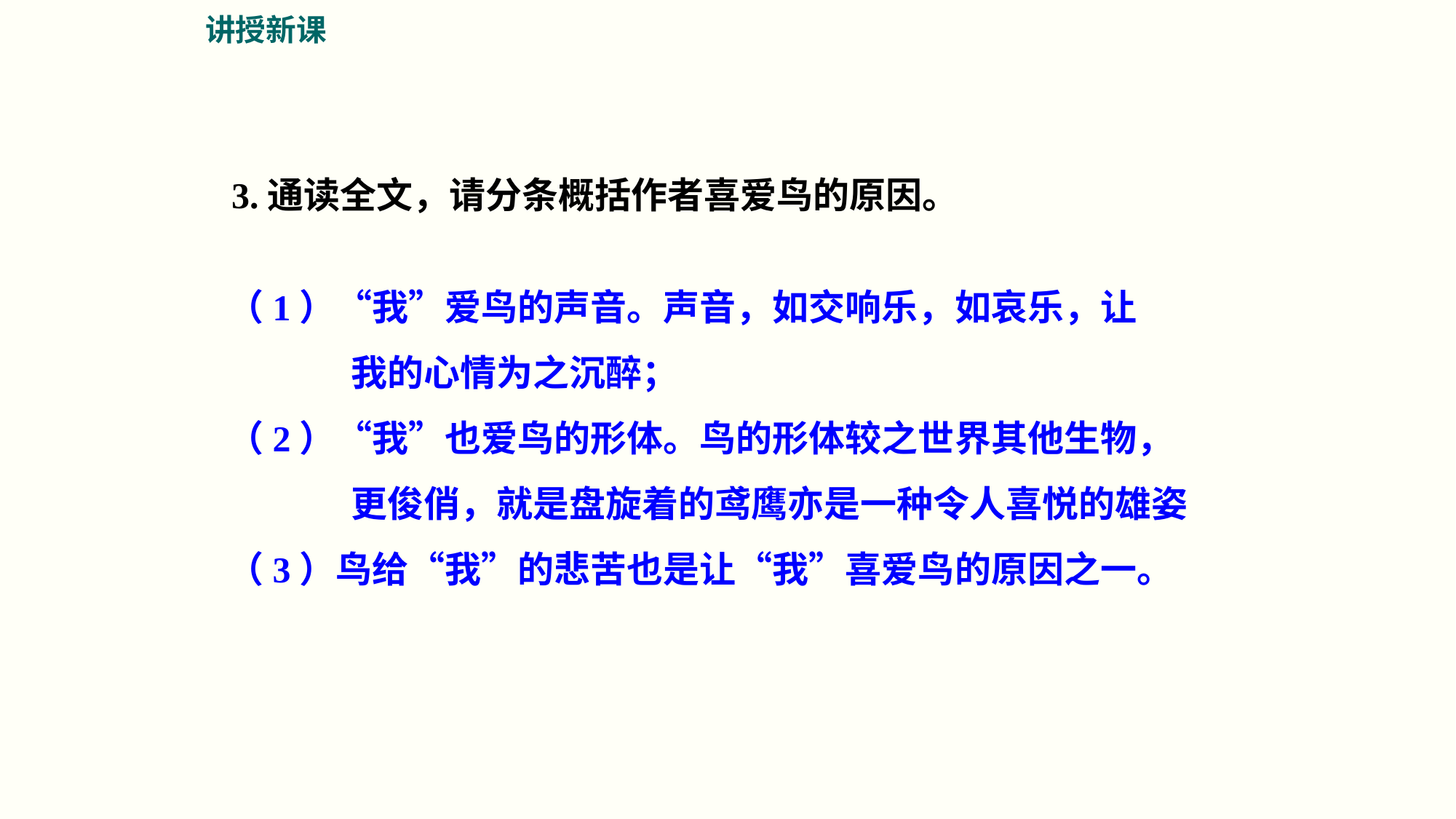

讲授新课
3.通读全文，请分条概括作者喜爱鸟的原因。
（1）“我”爱鸟的声音。声音，如交响乐，如哀乐，让
              我的心情为之沉醉；
（2）“我”也爱鸟的形体。鸟的形体较之世界其他生物，
              更俊俏，就是盘旋着的鸢鹰亦是一种令人喜悦的雄姿
（3）鸟给“我”的悲苦也是让“我”喜爱鸟的原因之一。